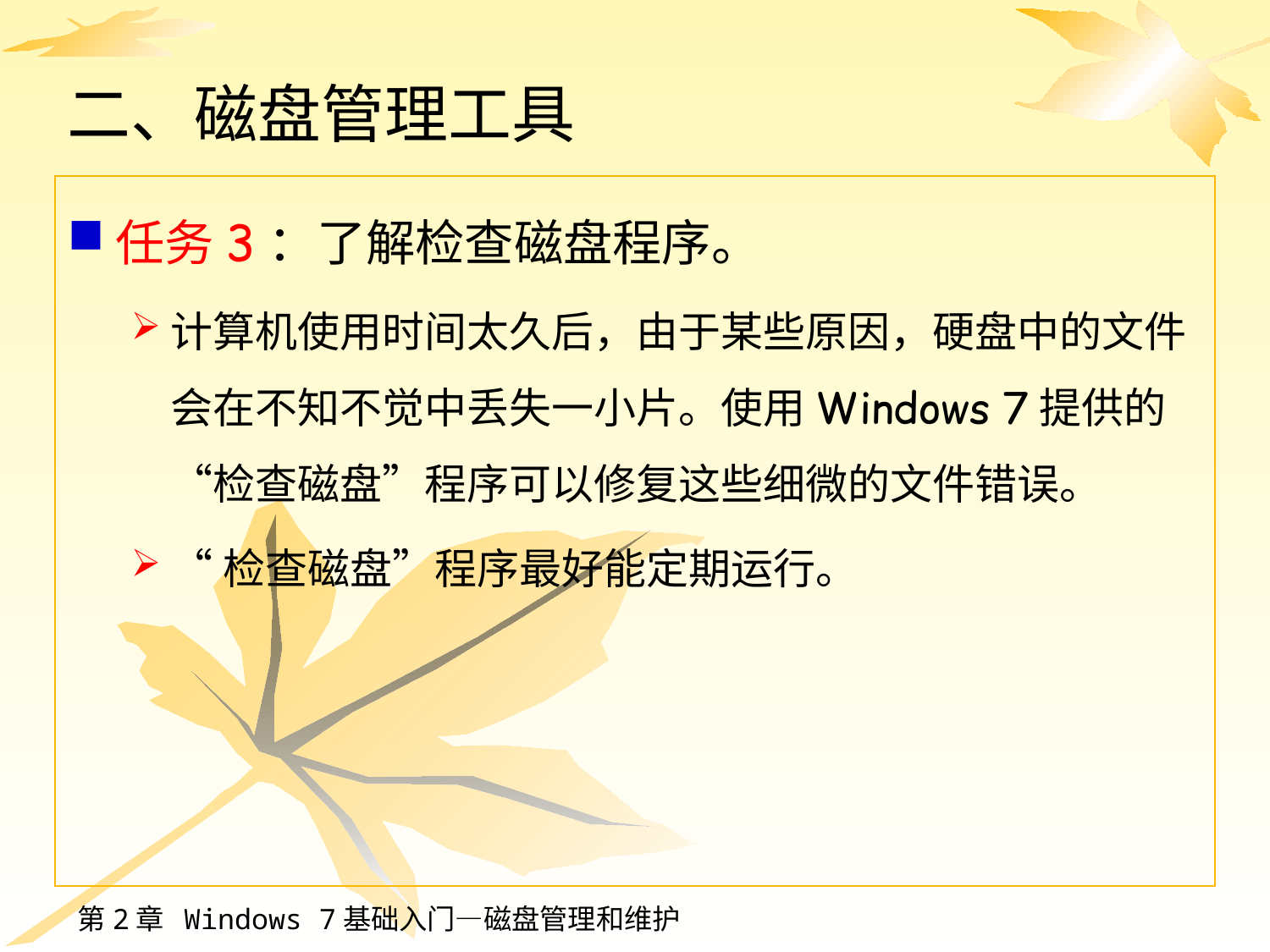

# 二、磁盘管理工具
任务3：了解检查磁盘程序。
计算机使用时间太久后，由于某些原因，硬盘中的文件会在不知不觉中丢失一小片。使用Windows 7提供的“检查磁盘”程序可以修复这些细微的文件错误。
“检查磁盘”程序最好能定期运行。